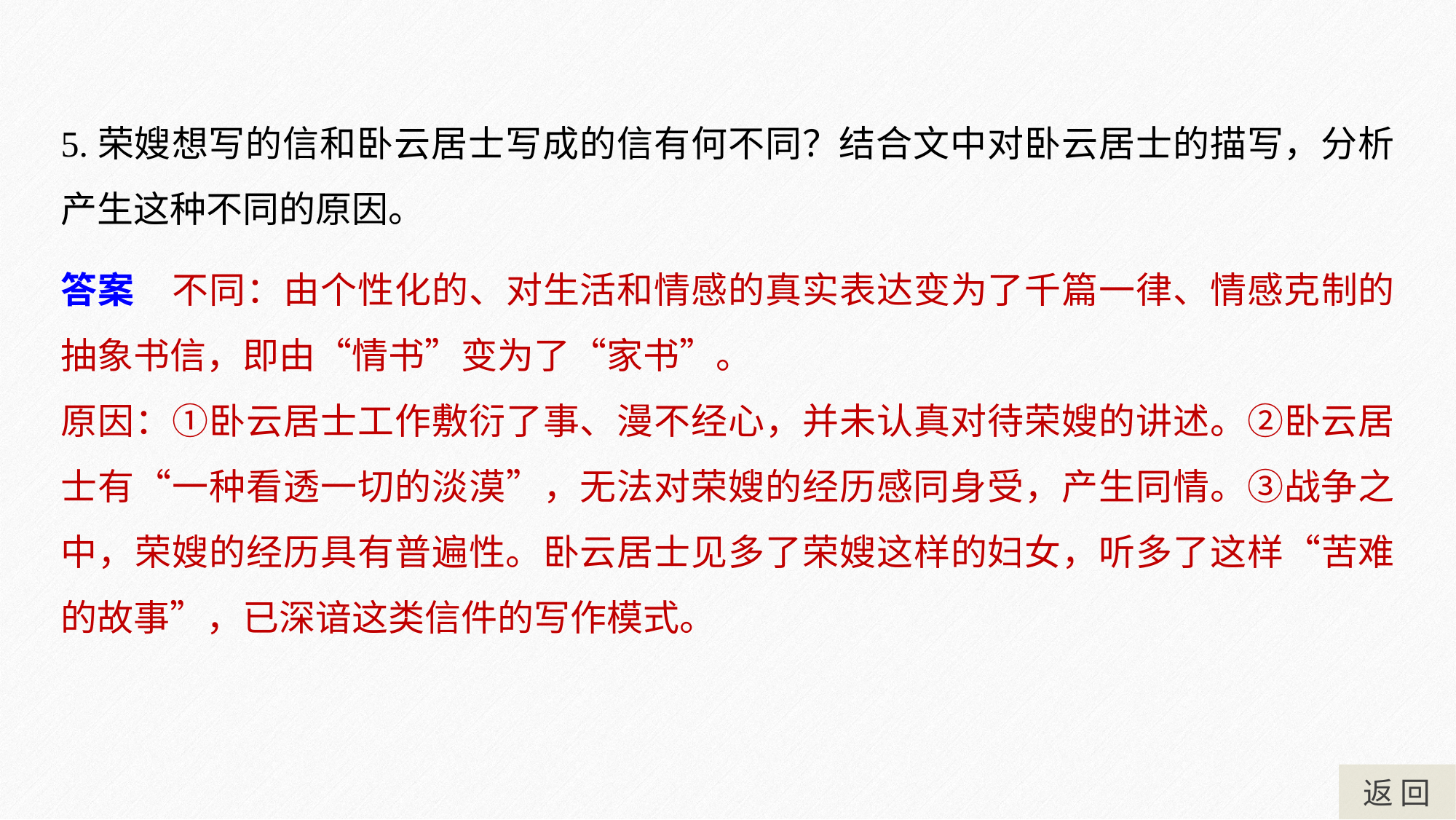

5.荣嫂想写的信和卧云居士写成的信有何不同？结合文中对卧云居士的描写，分析产生这种不同的原因。
答案　不同：由个性化的、对生活和情感的真实表达变为了千篇一律、情感克制的抽象书信，即由“情书”变为了“家书”。
原因：①卧云居士工作敷衍了事、漫不经心，并未认真对待荣嫂的讲述。②卧云居士有“一种看透一切的淡漠”，无法对荣嫂的经历感同身受，产生同情。③战争之中，荣嫂的经历具有普遍性。卧云居士见多了荣嫂这样的妇女，听多了这样“苦难的故事”，已深谙这类信件的写作模式。
返 回